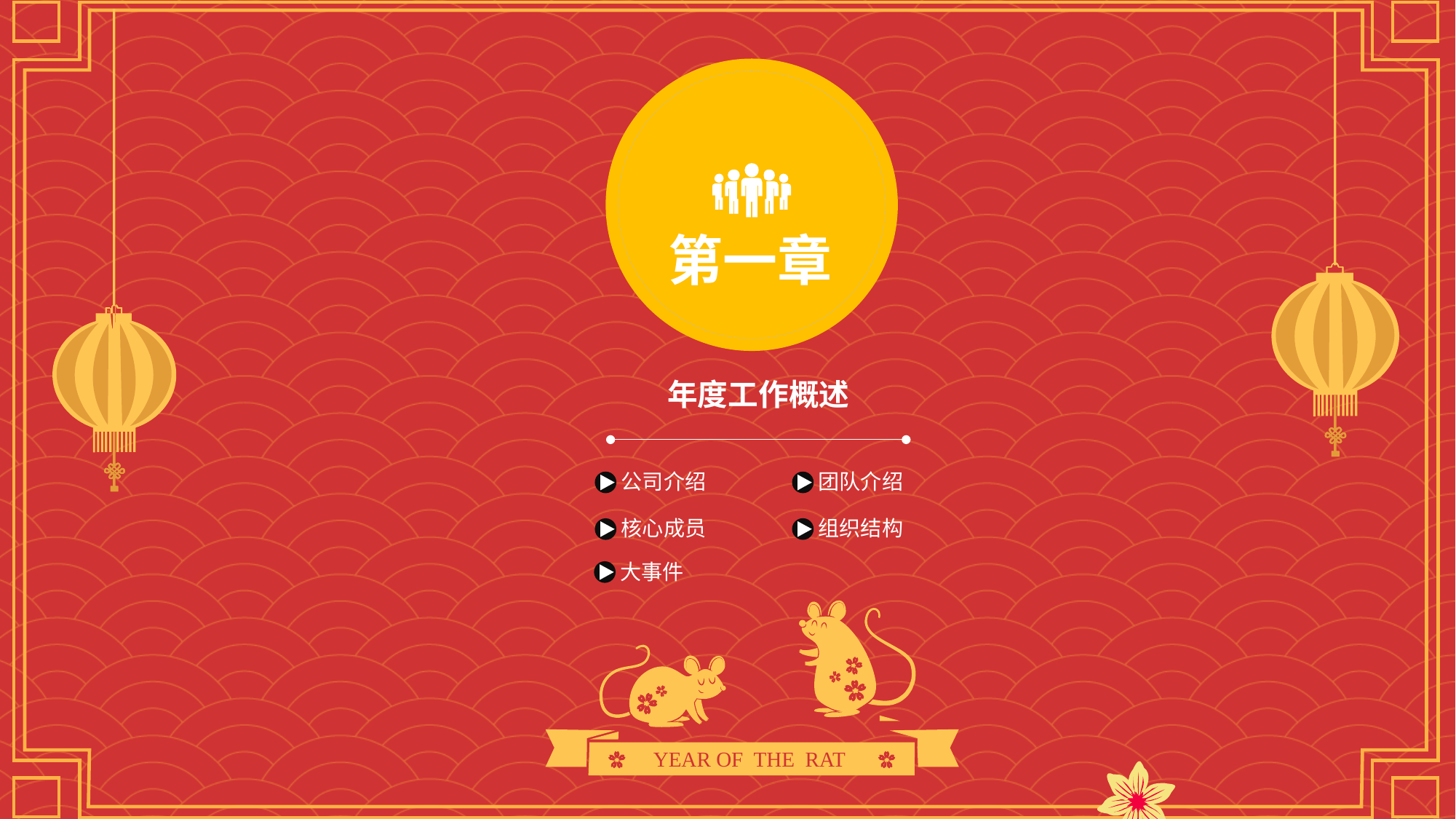

第一章
年度工作概述
公司介绍
团队介绍

组织结构
核心成员

大事件

YEAR OF  THE  RAT